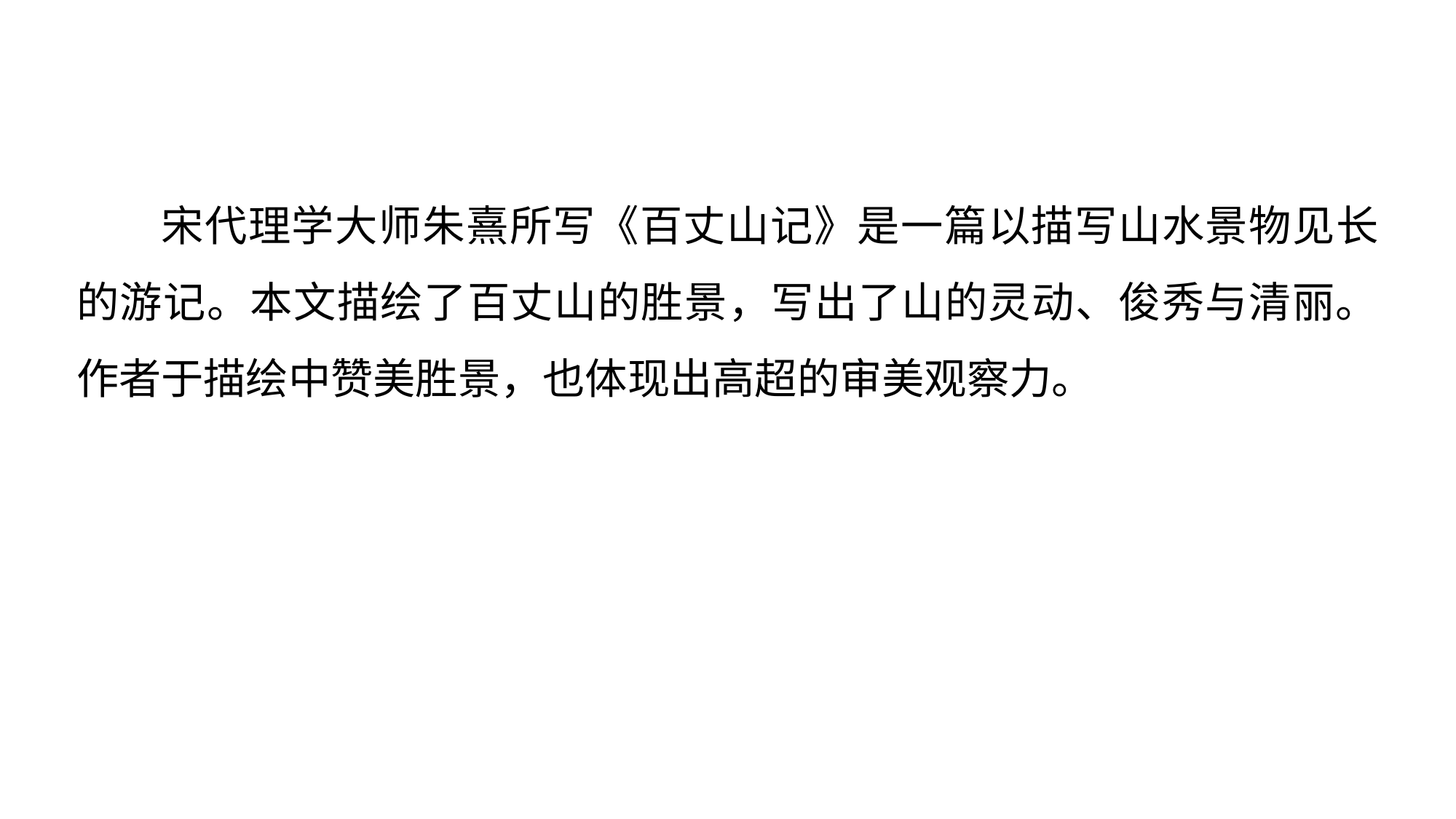

宋代理学大师朱熹所写《百丈山记》是一篇以描写山水景物见长的游记。本文描绘了百丈山的胜景，写出了山的灵动、俊秀与清丽。作者于描绘中赞美胜景，也体现出高超的审美观察力。